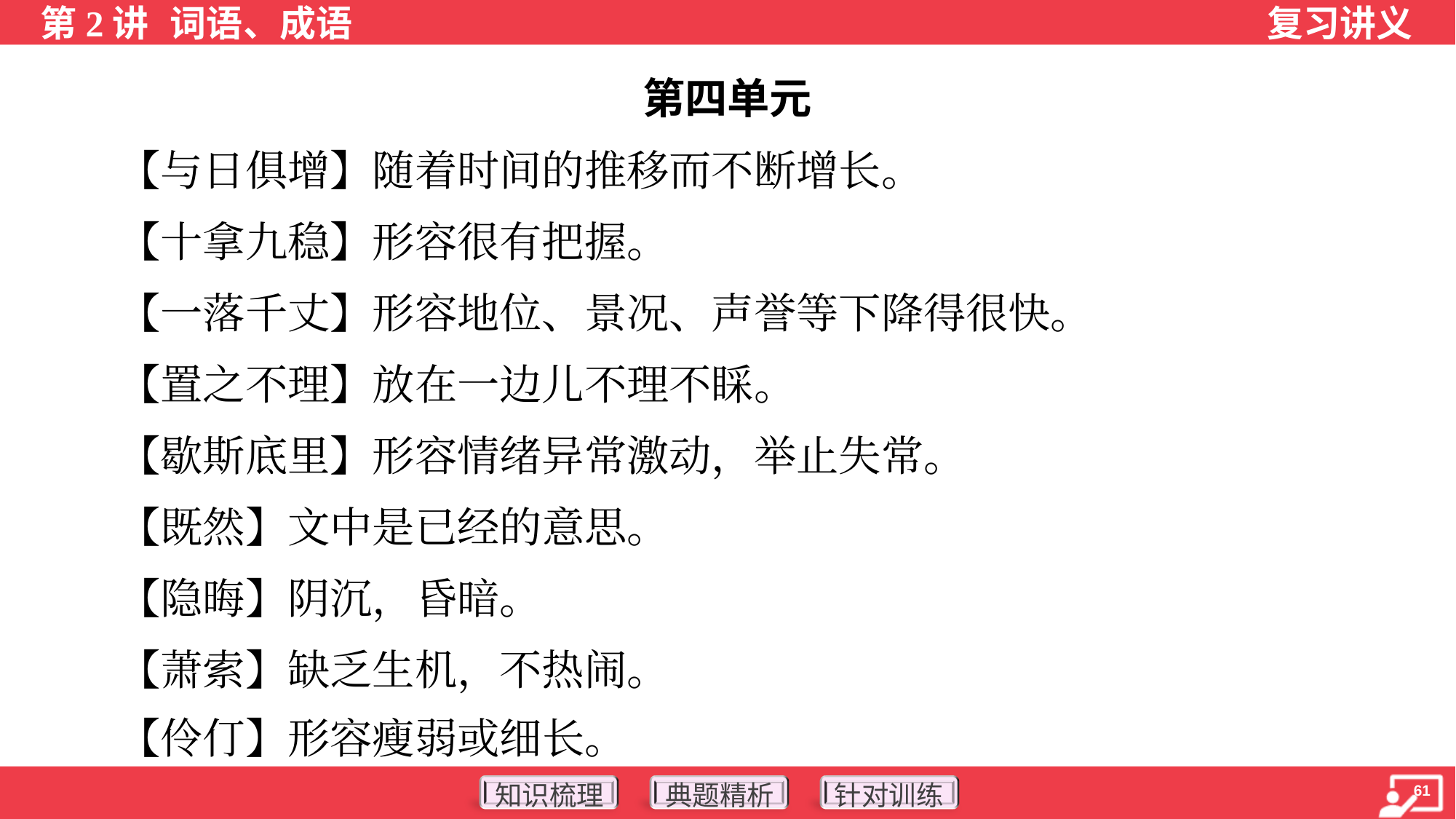

第四单元
    【与日俱增】随着时间的推移而不断增长。
    【十拿九稳】形容很有把握。
    【一落千丈】形容地位、景况、声誉等下降得很快。
    【置之不理】放在一边儿不理不睬。
    【歇斯底里】形容情绪异常激动，举止失常。
    【既然】文中是已经的意思。
    【隐晦】阴沉，昏暗。
    【萧索】缺乏生机，不热闹。
    【伶仃】形容瘦弱或细长。